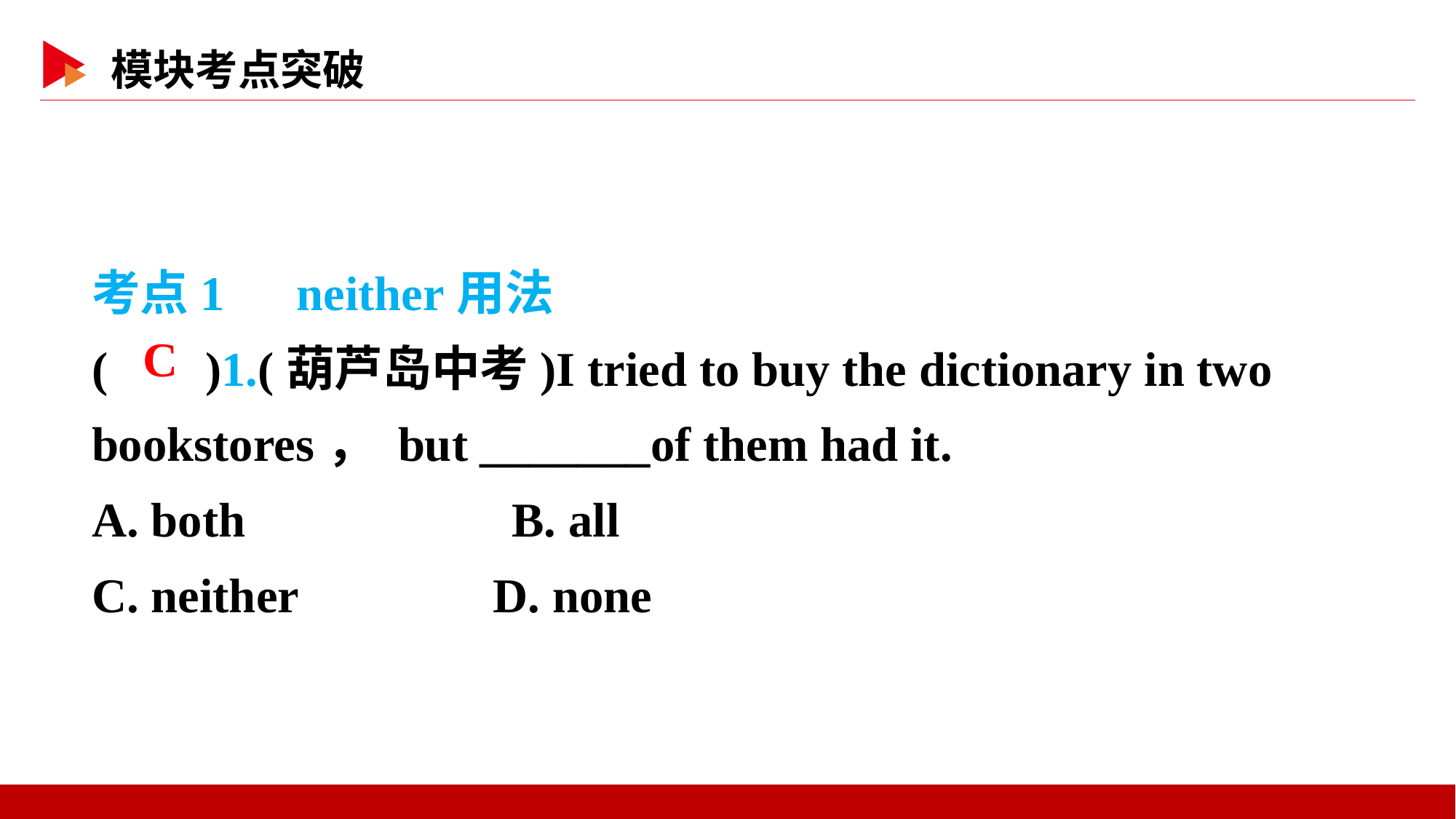

考点1　neither用法
(        )1.(葫芦岛中考)I tried to buy the dictionary in two bookstores， but _______of them had it.
A. both　　　　　B. all
C. neither                D. none
   C